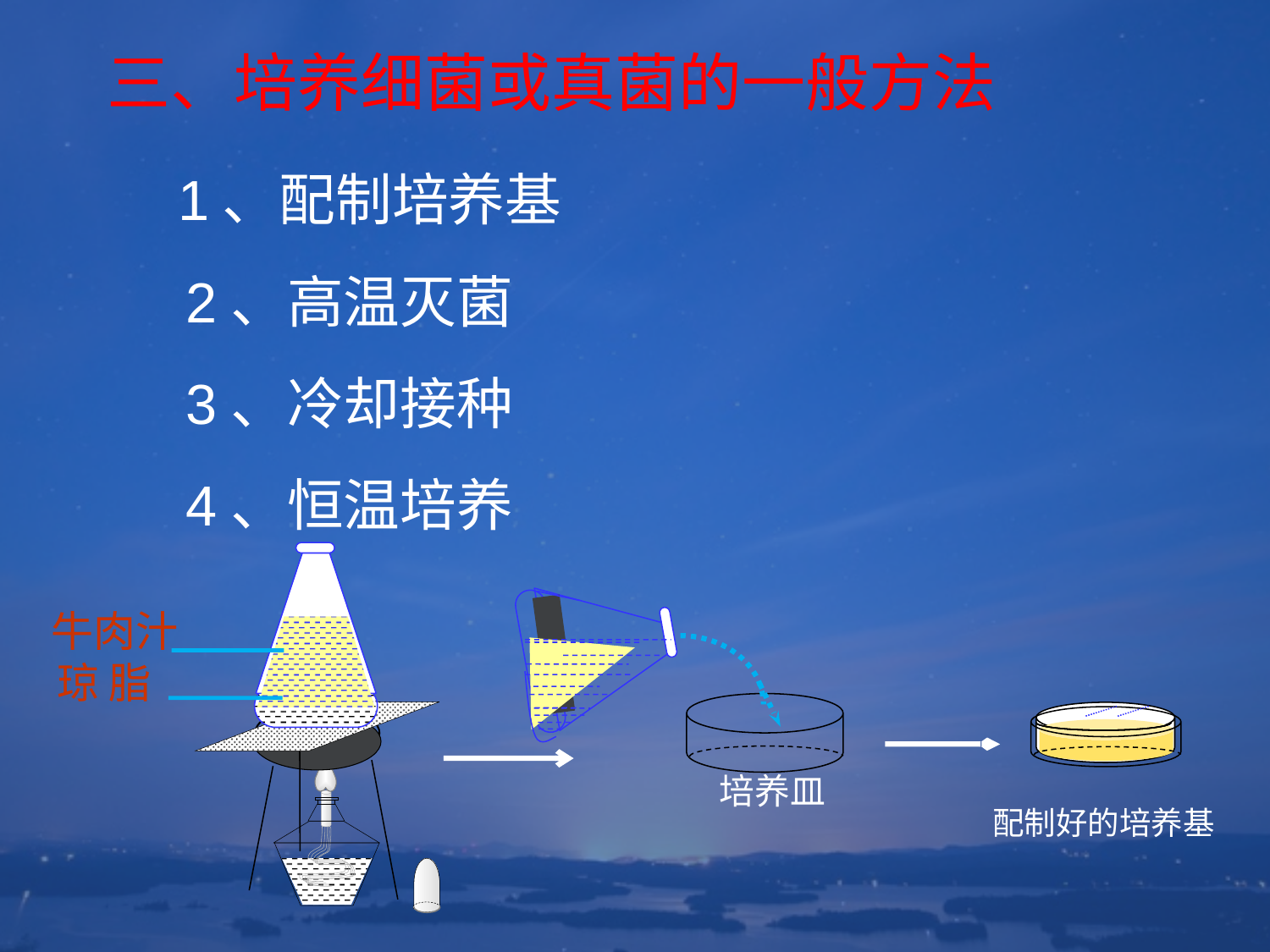

三、培养细菌或真菌的一般方法
    1、配制培养基
     2、高温灭菌
     3、冷却接种
     4、恒温培养

牛肉汁
琼 脂

培养皿

配制好的培养基